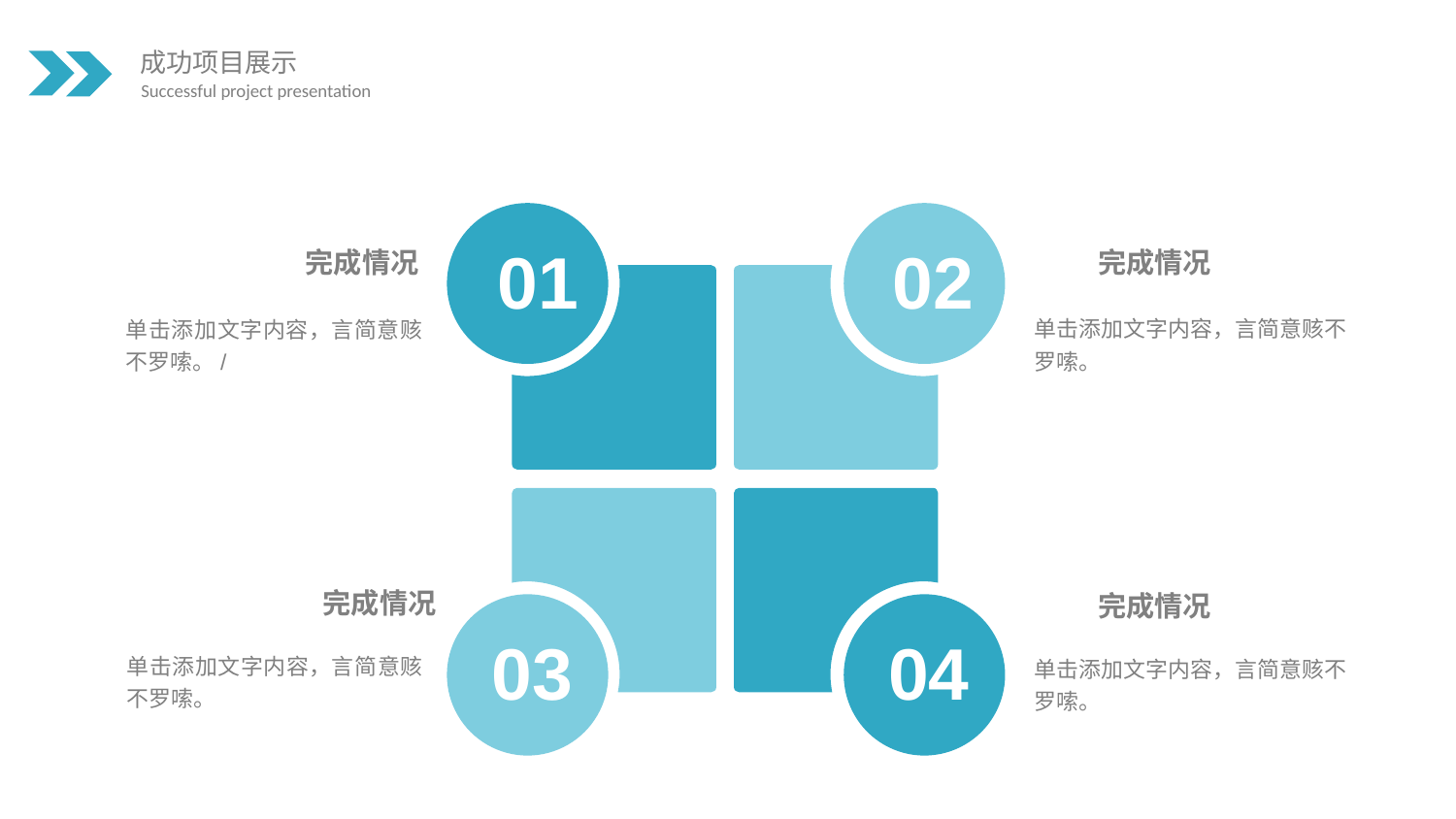

01

02

完成情况
单击添加文字内容，言简意赅不罗嗦。/
完成情况
单击添加文字内容，言简意赅不罗嗦。

完成情况
单击添加文字内容，言简意赅不罗嗦。
完成情况
单击添加文字内容，言简意赅不罗嗦。

03

04